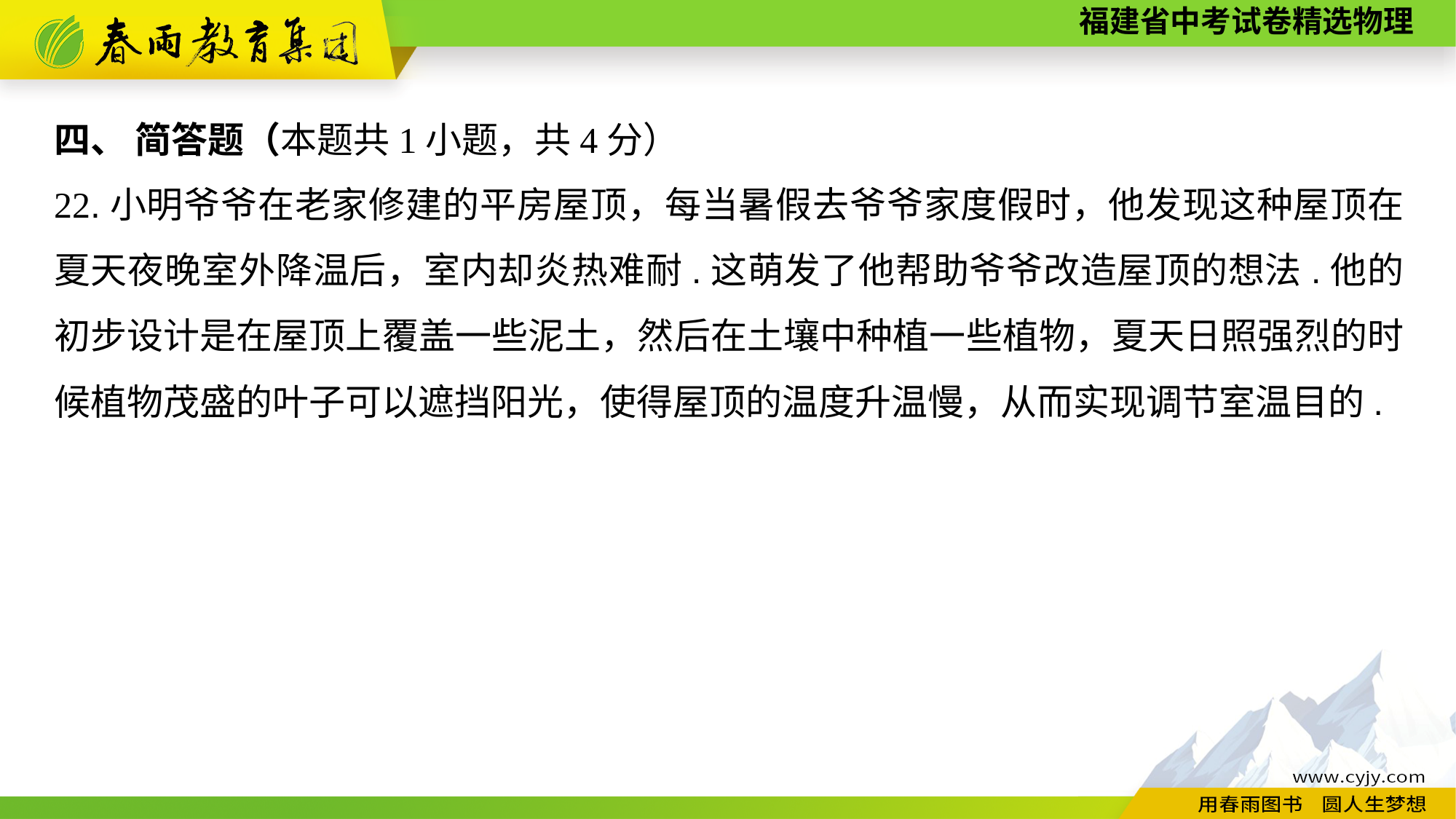

四、 简答题（本题共1小题，共4分）
22.小明爷爷在老家修建的平房屋顶，每当暑假去爷爷家度假时，他发现这种屋顶在夏天夜晚室外降温后，室内却炎热难耐.这萌发了他帮助爷爷改造屋顶的想法.他的初步设计是在屋顶上覆盖一些泥土，然后在土壤中种植一些植物，夏天日照强烈的时候植物茂盛的叶子可以遮挡阳光，使得屋顶的温度升温慢，从而实现调节室温目的.